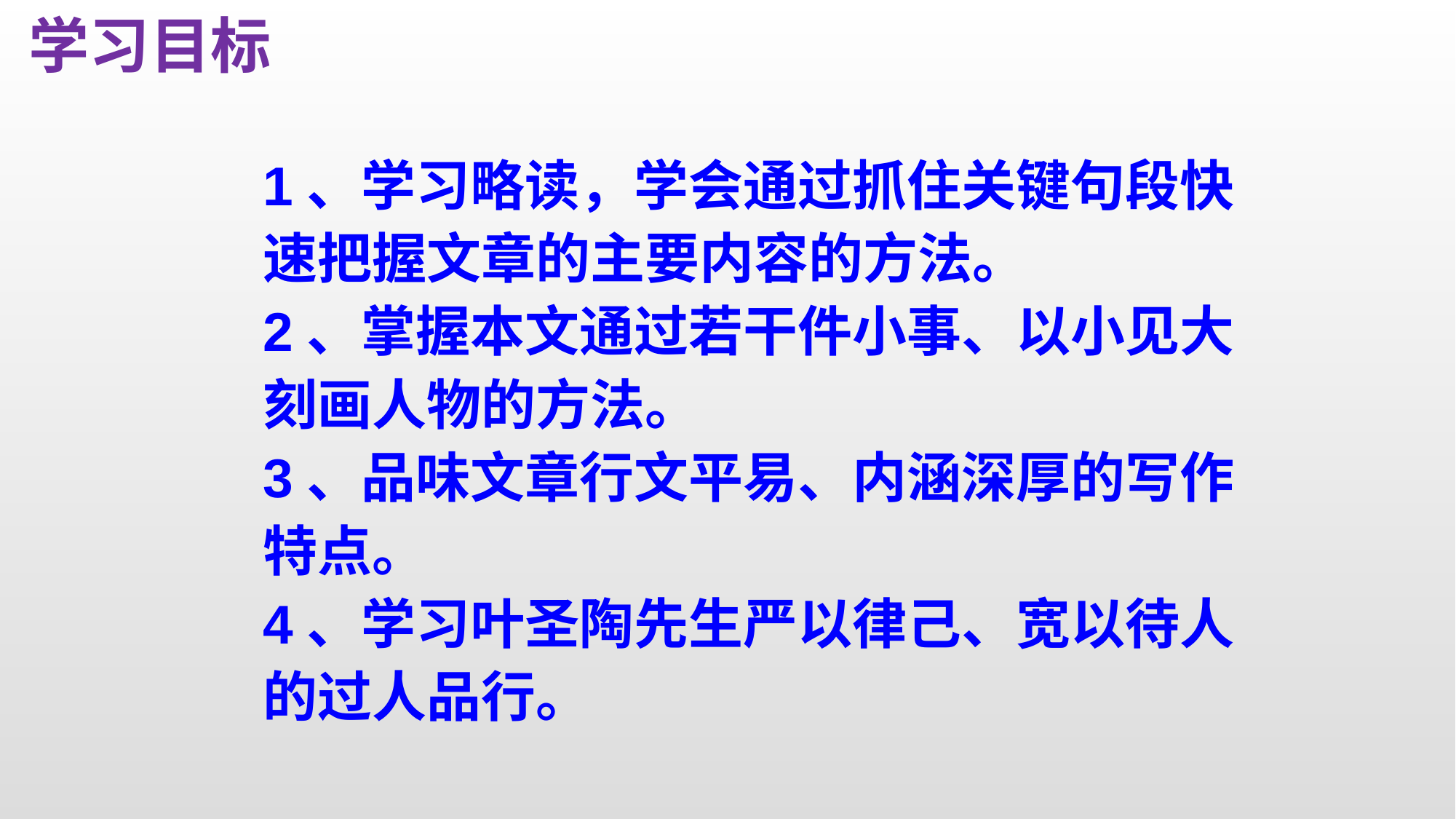

学习目标
1、学习略读，学会通过抓住关键句段快速把握文章的主要内容的方法。
2、掌握本文通过若干件小事、以小见大刻画人物的方法。
3、品味文章行文平易、内涵深厚的写作特点。
4、学习叶圣陶先生严以律己、宽以待人的过人品行。